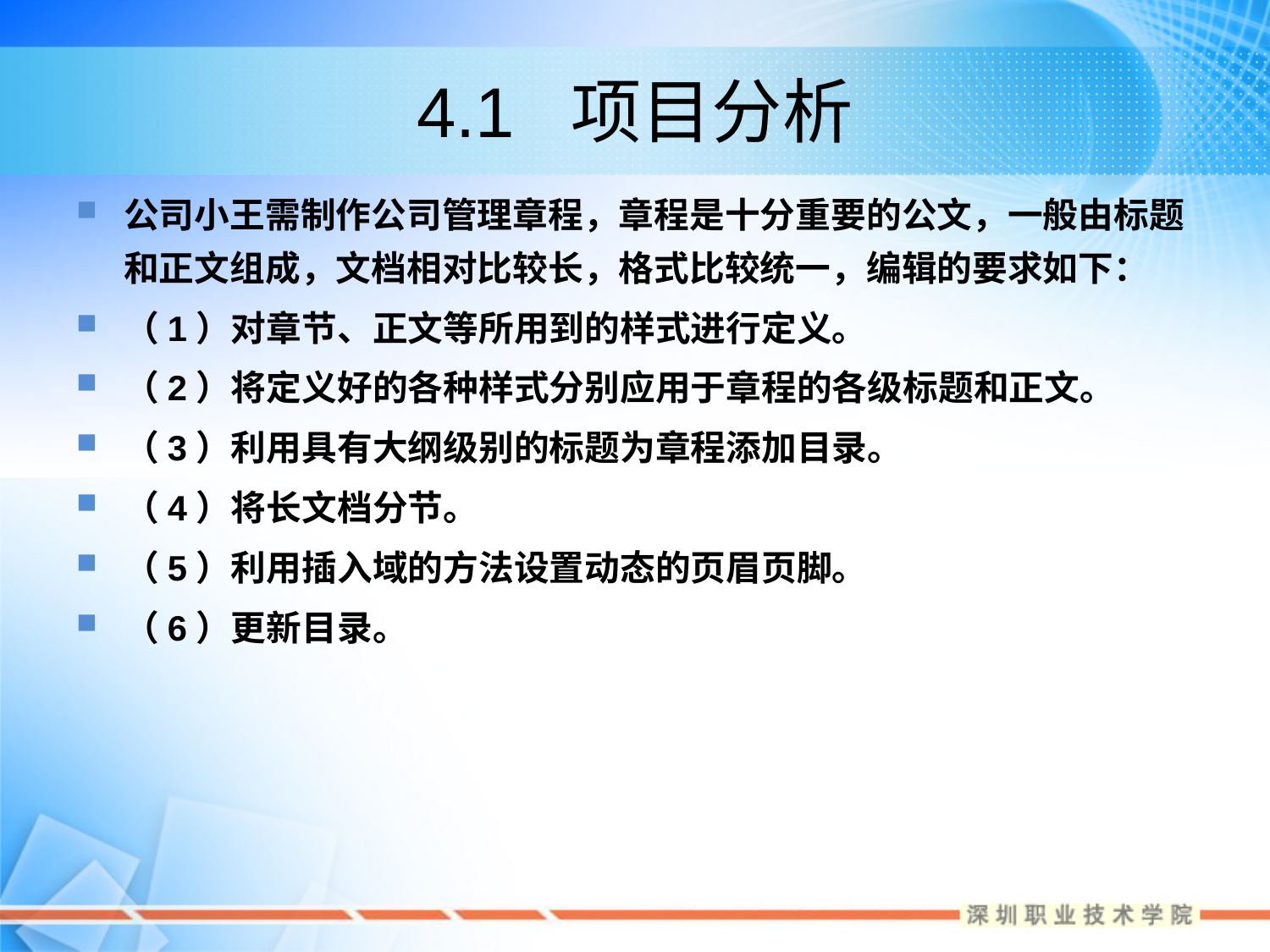

# 4.1  项目分析
公司小王需制作公司管理章程，章程是十分重要的公文，一般由标题和正文组成，文档相对比较长，格式比较统一，编辑的要求如下：
（1）对章节、正文等所用到的样式进行定义。
（2）将定义好的各种样式分别应用于章程的各级标题和正文。
（3）利用具有大纲级别的标题为章程添加目录。
（4）将长文档分节。
（5）利用插入域的方法设置动态的页眉页脚。
（6）更新目录。